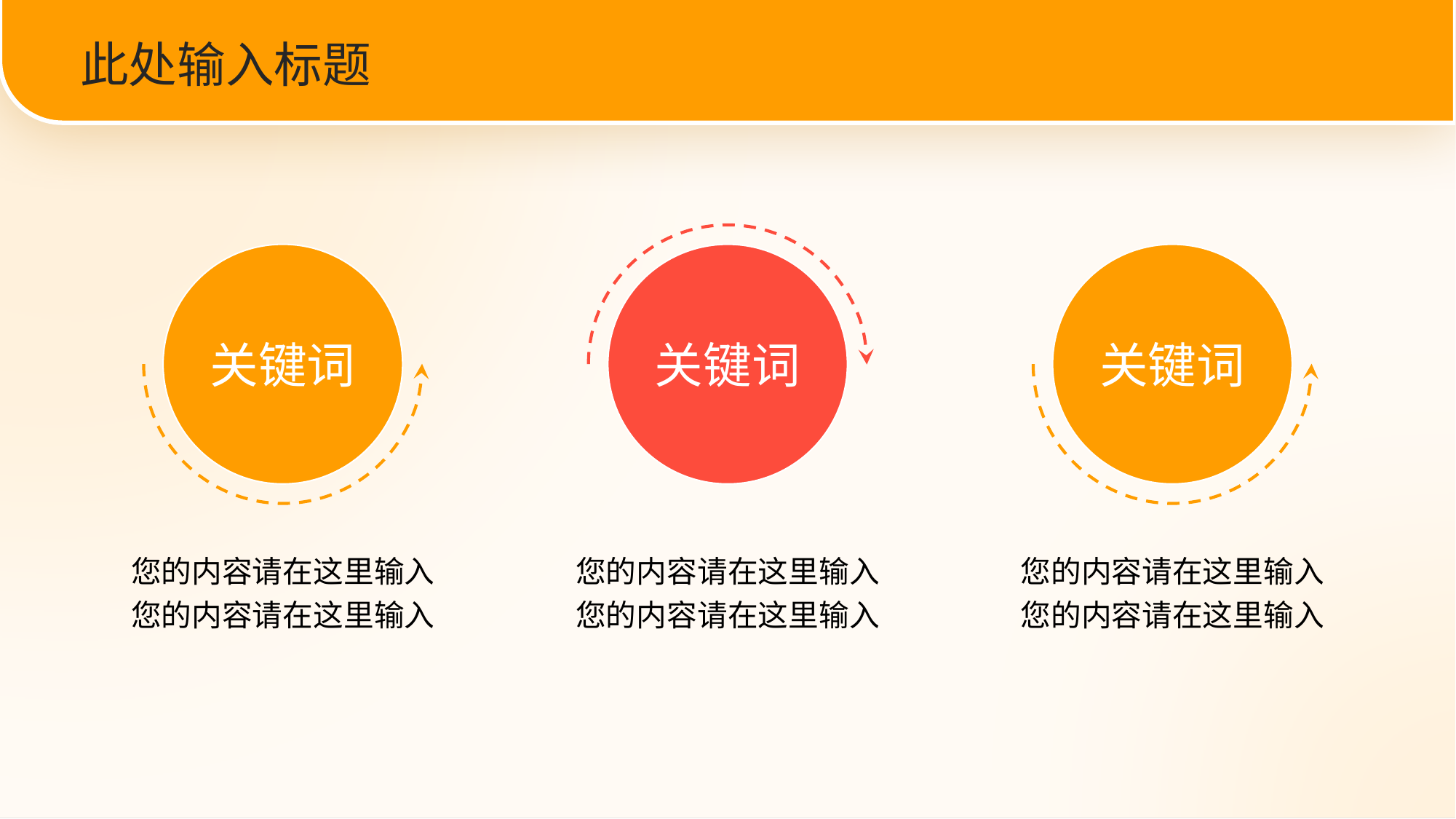

此处输入标题

关键词
您的内容请在这里输入
您的内容请在这里输入

关键词
您的内容请在这里输入
您的内容请在这里输入

关键词
您的内容请在这里输入
您的内容请在这里输入